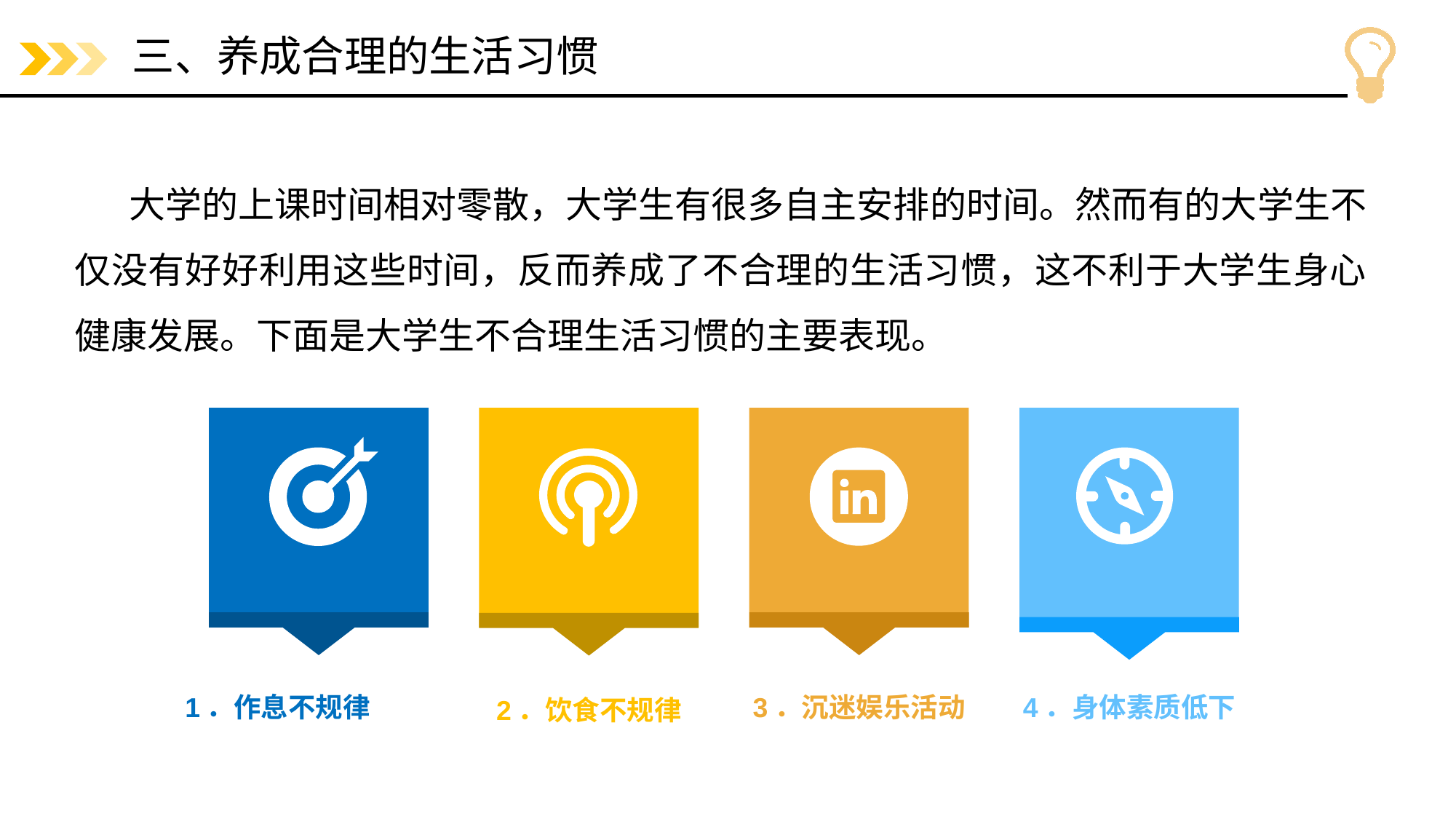

8
# 三、养成合理的生活习惯
大学的上课时间相对零散，大学生有很多自主安排的时间。然而有的大学生不仅没有好好利用这些时间，反而养成了不合理的生活习惯，这不利于大学生身心健康发展。下面是大学生不合理生活习惯的主要表现。

1．作息不规律

2．饮食不规律

3．沉迷娱乐活动

4．身体素质低下